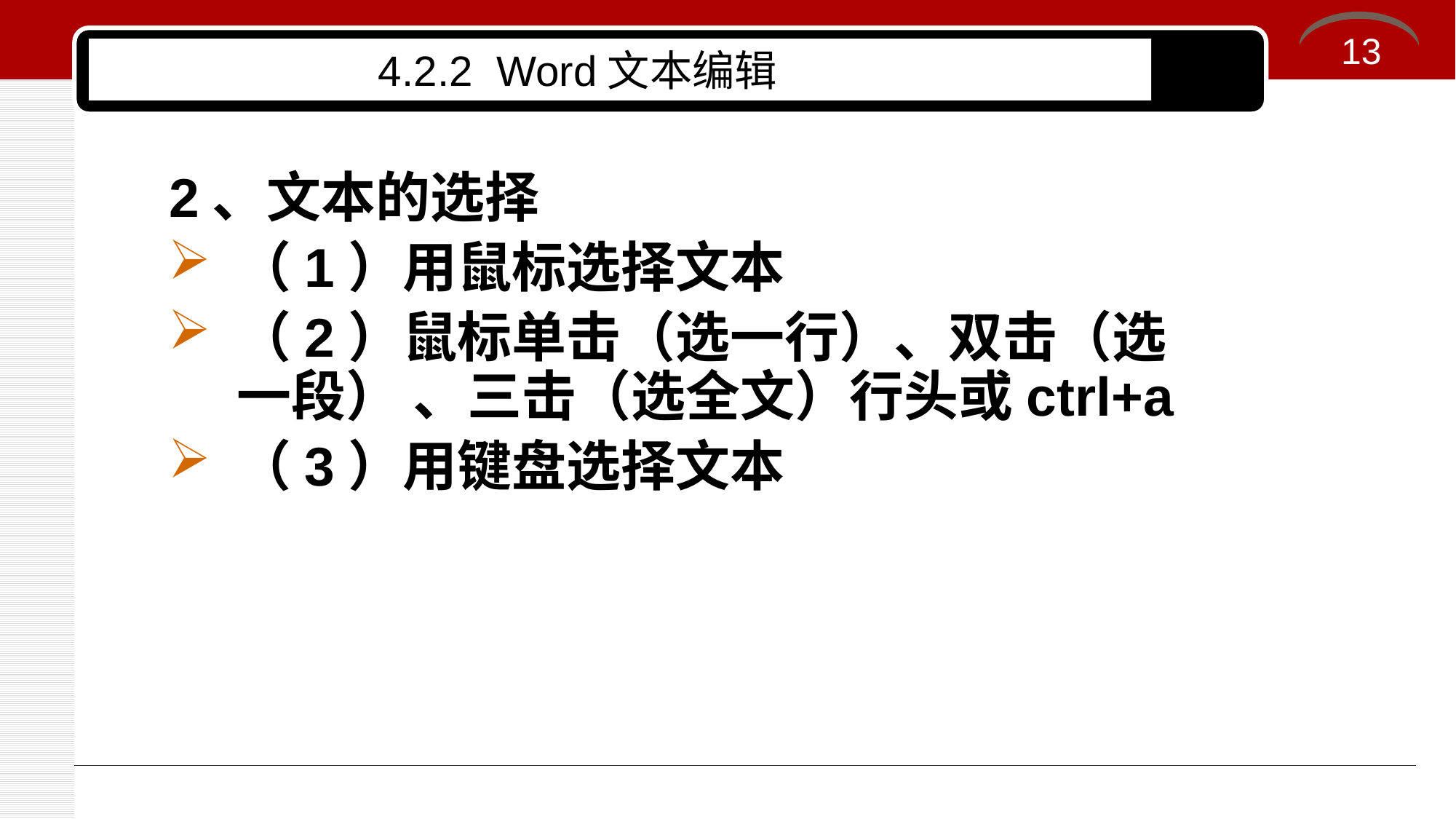

13
4.2.2  Word文本编辑续）
2、文本的选择
（1）用鼠标选择文本
（2）鼠标单击（选一行）、双击（选一段） 、三击（选全文）行头或ctrl+a
（3）用键盘选择文本